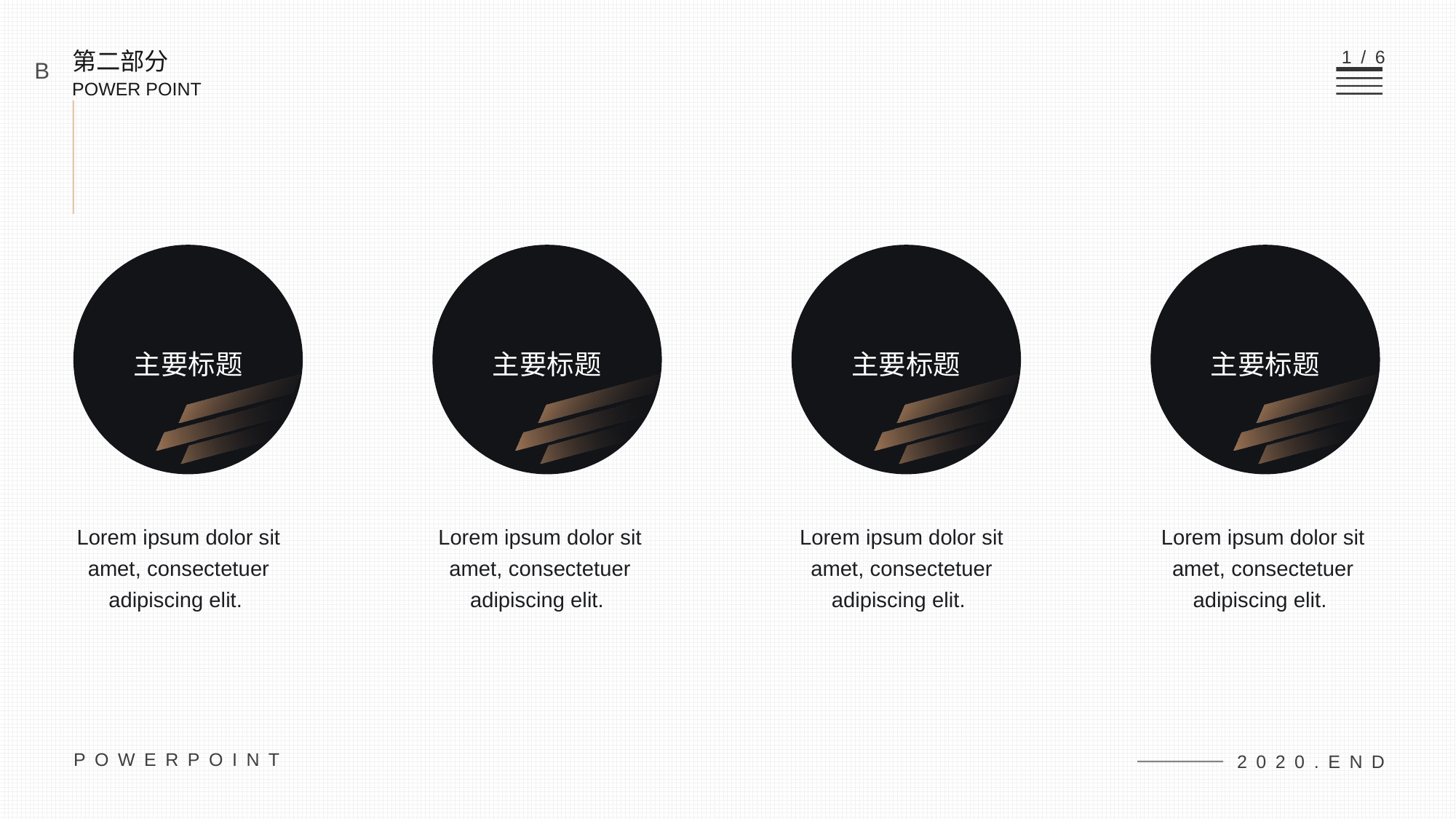

1/6

第二部分
POWER POINT
B

主要标题
主要标题
主要标题
主要标题

Lorem ipsum dolor sit amet, consectetuer adipiscing elit.
Lorem ipsum dolor sit amet, consectetuer adipiscing elit.
Lorem ipsum dolor sit amet, consectetuer adipiscing elit.
Lorem ipsum dolor sit amet, consectetuer adipiscing elit.
POWERPOINT
2020.END